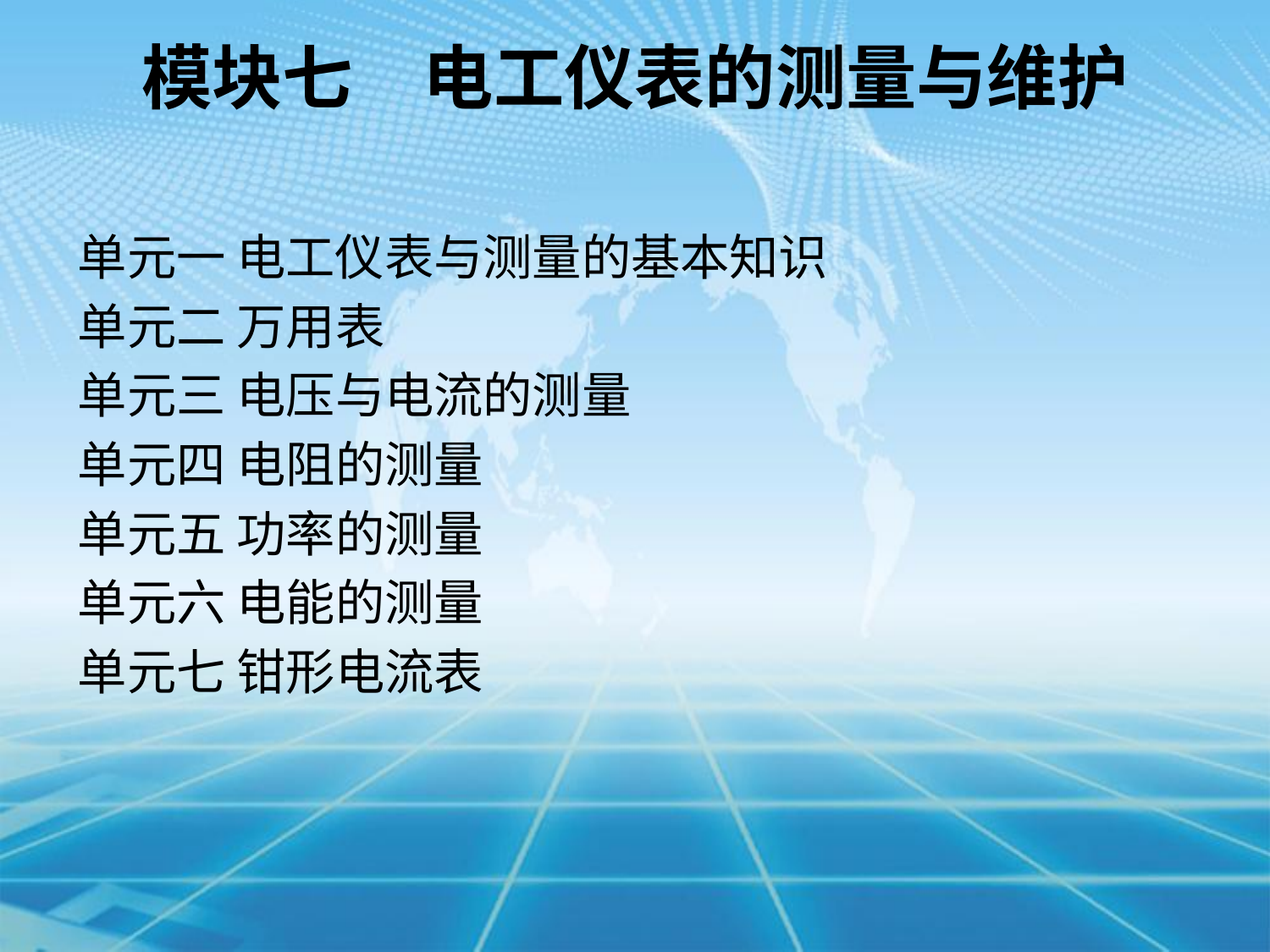

模块七　电工仪表的测量与维护
单元一 电工仪表与测量的基本知识
单元二 万用表
单元三 电压与电流的测量
单元四 电阻的测量
单元五 功率的测量
单元六 电能的测量
单元七 钳形电流表